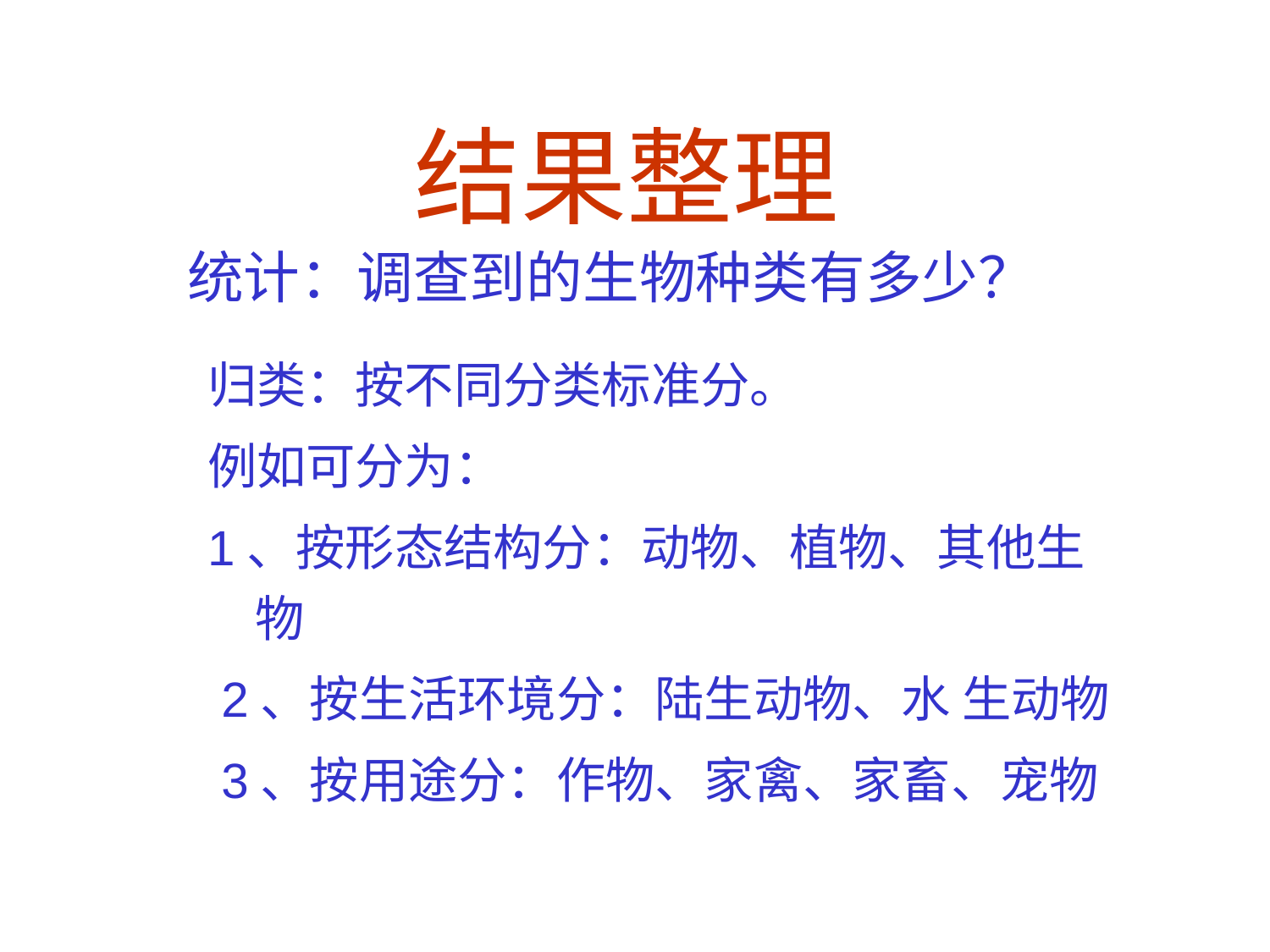

# 结果整理
统计：调查到的生物种类有多少？
归类：按不同分类标准分。
例如可分为：
1、按形态结构分：动物、植物、其他生物
 2、按生活环境分：陆生动物、水 生动物
 3、按用途分：作物、家禽、家畜、宠物